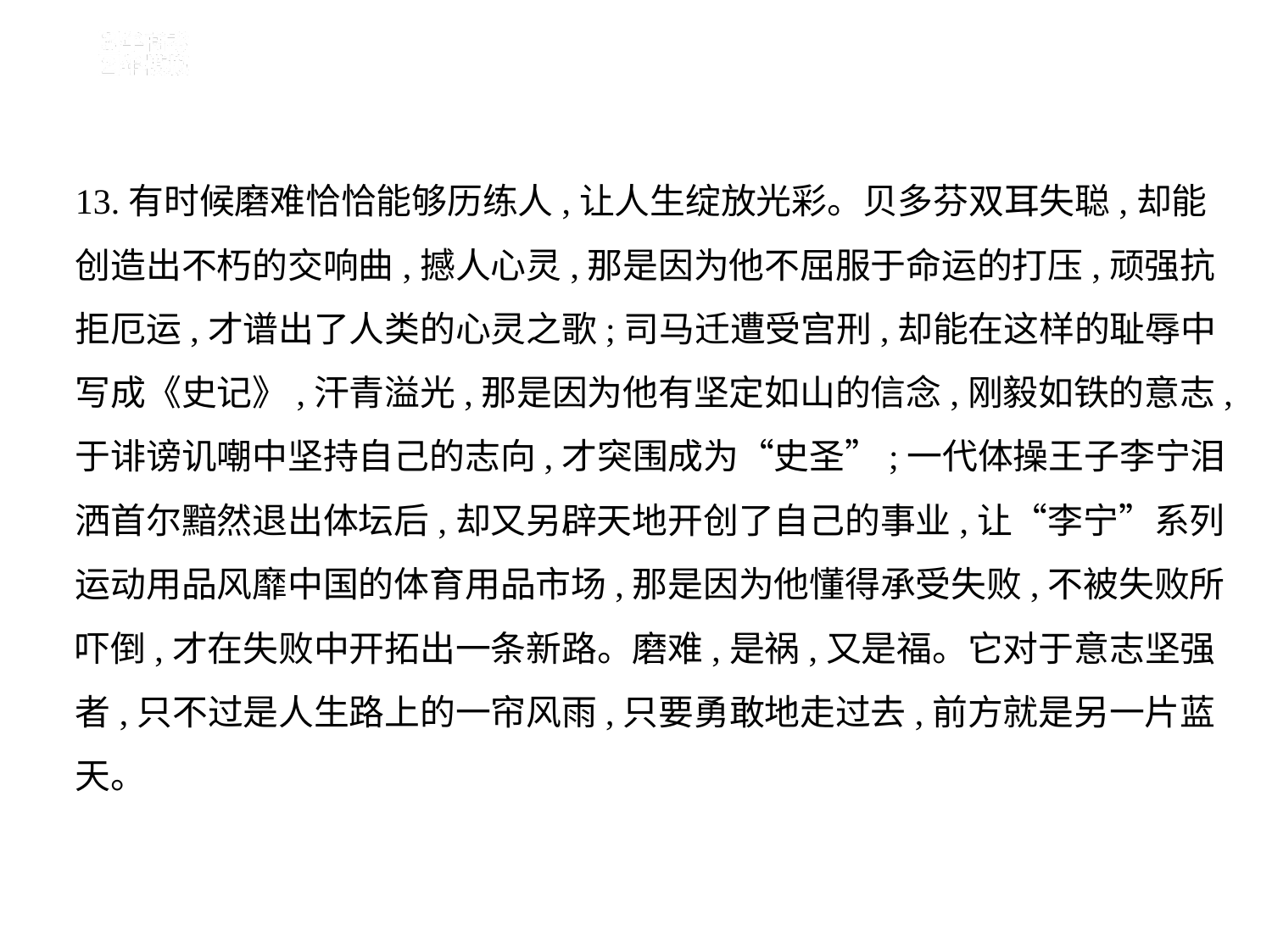

13.有时候磨难恰恰能够历练人,让人生绽放光彩。贝多芬双耳失聪,却能
创造出不朽的交响曲,撼人心灵,那是因为他不屈服于命运的打压,顽强抗
拒厄运,才谱出了人类的心灵之歌;司马迁遭受宫刑,却能在这样的耻辱中
写成《史记》,汗青溢光,那是因为他有坚定如山的信念,刚毅如铁的意志,
于诽谤讥嘲中坚持自己的志向,才突围成为“史圣”;一代体操王子李宁泪
洒首尔黯然退出体坛后,却又另辟天地开创了自己的事业,让“李宁”系列
运动用品风靡中国的体育用品市场,那是因为他懂得承受失败,不被失败所
吓倒,才在失败中开拓出一条新路。磨难,是祸,又是福。它对于意志坚强
者,只不过是人生路上的一帘风雨,只要勇敢地走过去,前方就是另一片蓝
天。